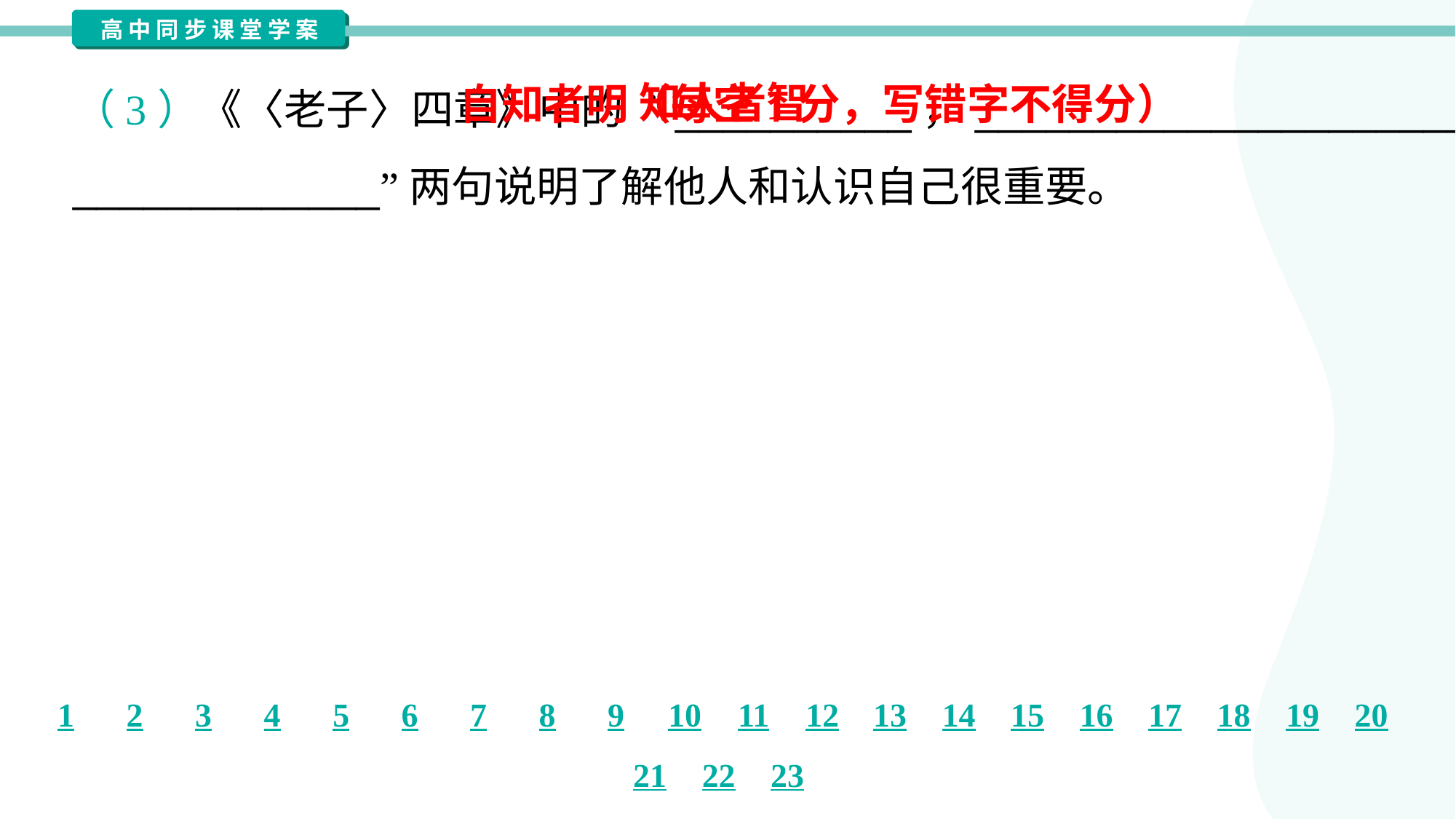

自知者明（每空1分，写错字不得分）
知人者智
（3）《〈老子〉四章》中的“__________，_______________________
_____________”两句说明了解他人和认识自己很重要。